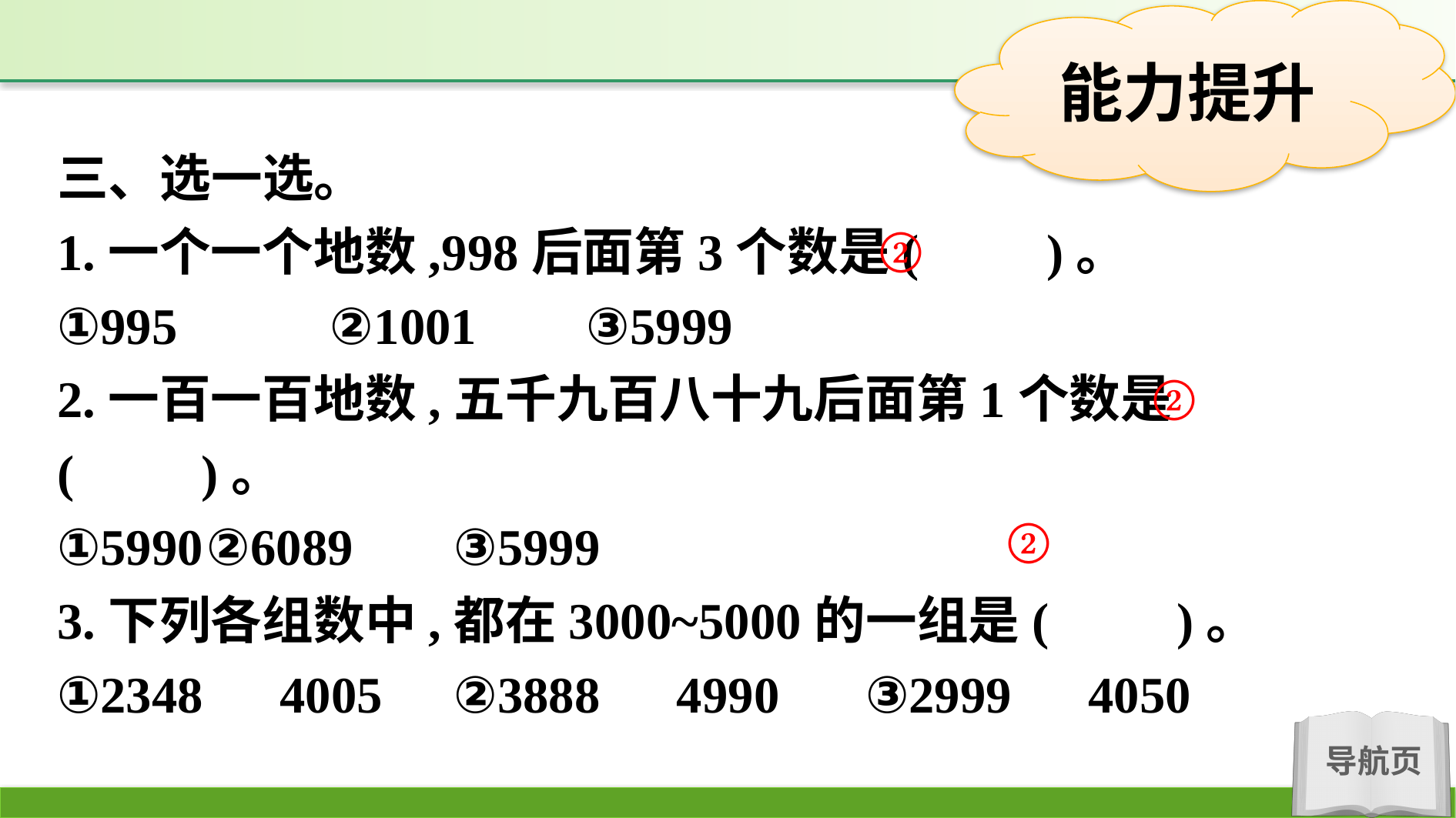

三、选一选。
1.一个一个地数,998后面第3个数是(　　)。
①995		②1001	③5999
2.一百一百地数,五千九百八十九后面第1个数是(　　)。
①5990	②6089	③5999
3.下列各组数中,都在3000~5000的一组是(　　)。
①2348　4005	②3888　4990	③2999　4050
②
②
②